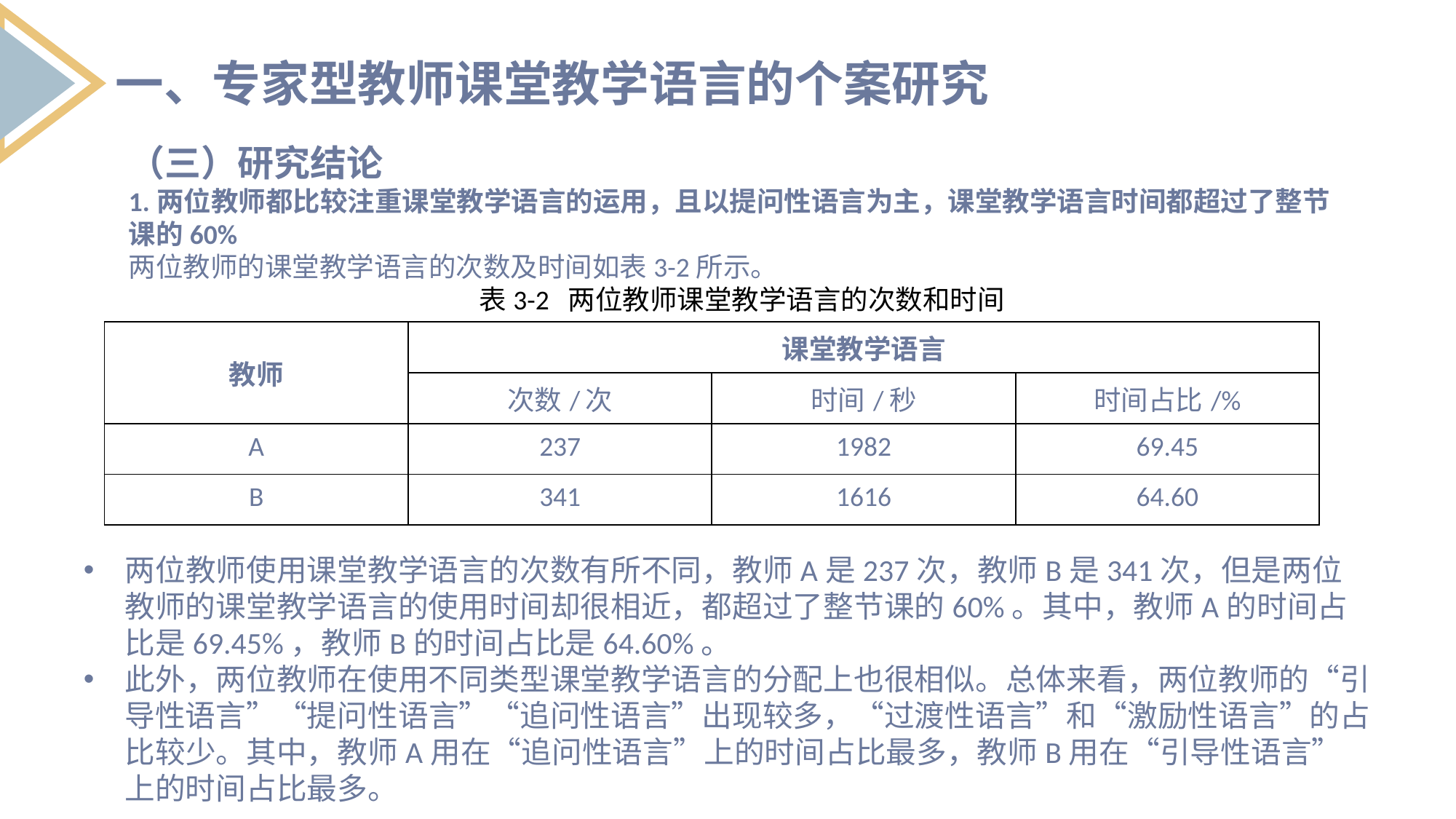

一、专家型教师课堂教学语言的个案研究
（三）研究结论
1.两位教师都比较注重课堂教学语言的运用，且以提问性语言为主，课堂教学语言时间都超过了整节课的60%
两位教师的课堂教学语言的次数及时间如表3-2所示。
表3-2  两位教师课堂教学语言的次数和时间
2.中学数学教师课堂教学语言的基本形式
| 教师 | 课堂教学语言 |  |  |
| --- | --- | --- | --- |
|  | 次数/次 | 时间/秒 | 时间占比/% |
| A | 237 | 1982 | 69.45 |
| B | 341 | 1616 | 64.60 |
两位教师使用课堂教学语言的次数有所不同，教师A是237次，教师B是341次，但是两位教师的课堂教学语言的使用时间却很相近，都超过了整节课的60%。其中，教师A的时间占比是69.45%，教师B的时间占比是64.60%。
此外，两位教师在使用不同类型课堂教学语言的分配上也很相似。总体来看，两位教师的“引导性语言”“提问性语言”“追问性语言”出现较多，“过渡性语言”和“激励性语言”的占比较少。其中，教师A用在“追问性语言”上的时间占比最多，教师B用在“引导性语言”上的时间占比最多。